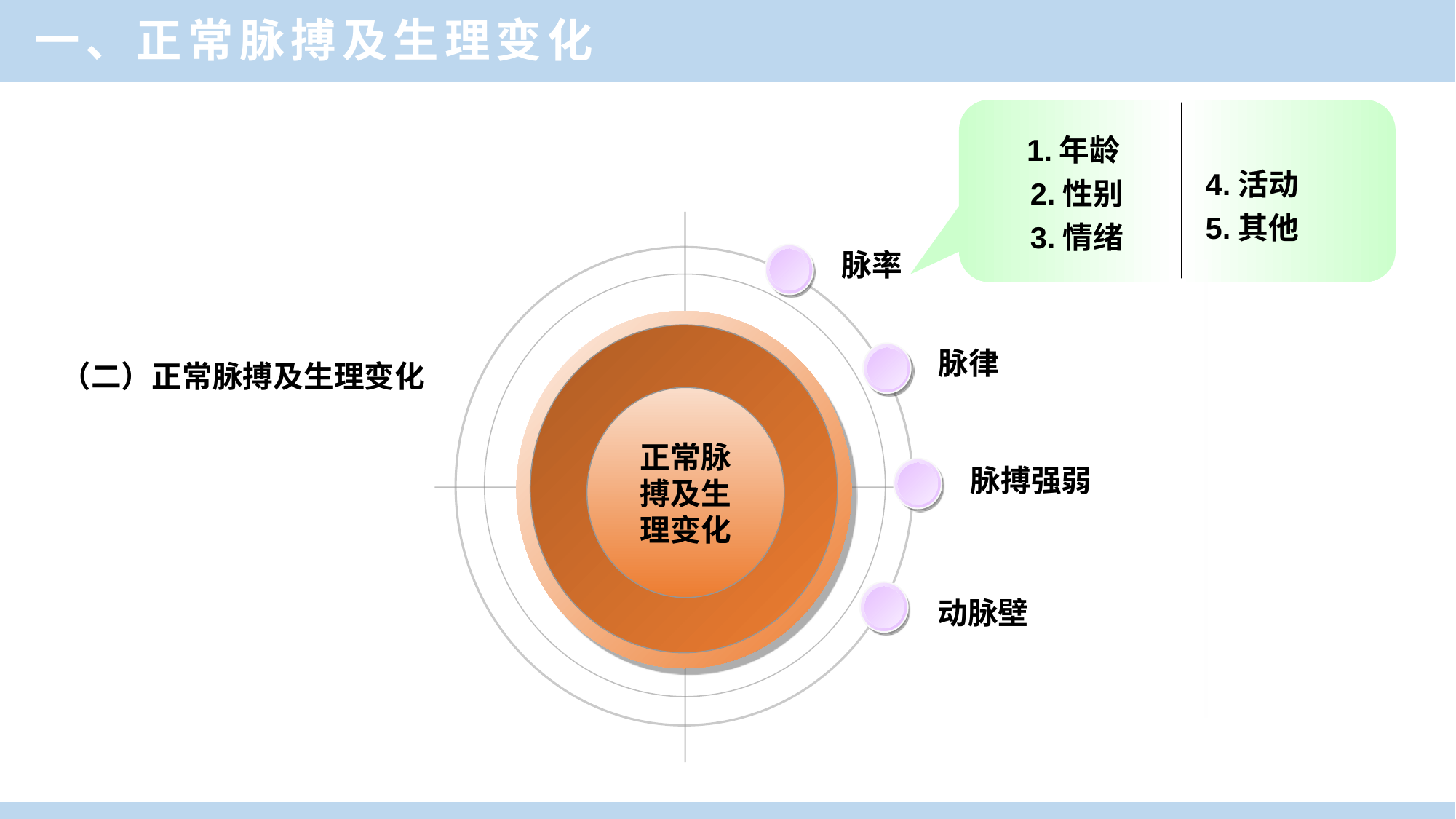

一、正常脉搏及生理变化

1.年龄
2.性别
3.情绪
4.活动
5.其他

脉率

正常脉搏及生理变化
脉律

脉搏强弱

动脉壁
（二）正常脉搏及生理变化